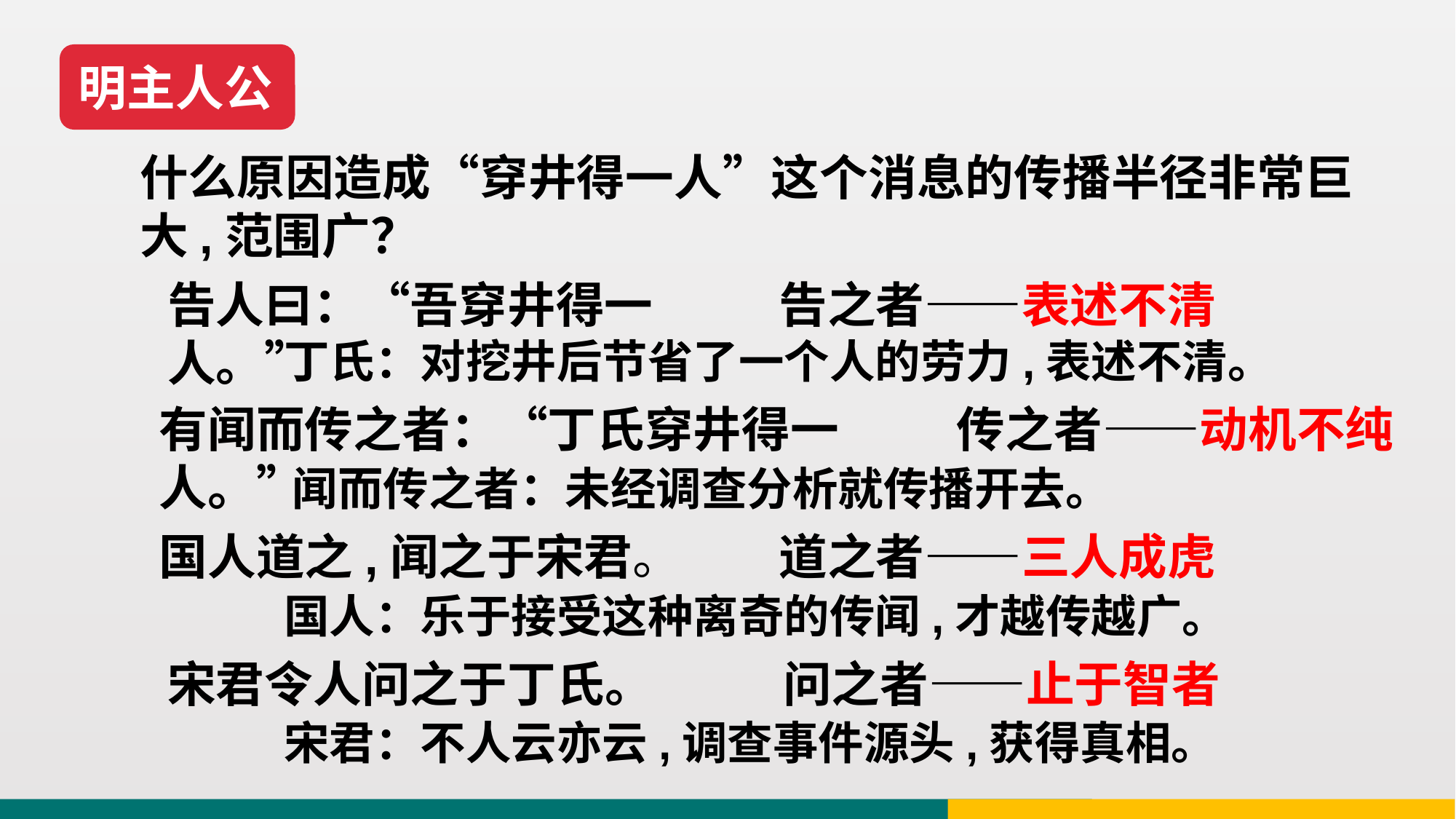

明主人公
什么原因造成“穿井得一人”这个消息的传播半径非常巨大,范围广？

告人曰：“吾穿井得一人。”
告之者——表述不清
丁氏：对挖井后节省了一个人的劳力,表述不清。
有闻而传之者：“丁氏穿井得一人。”
传之者——动机不纯
闻而传之者：未经调查分析就传播开去。
国人道之,闻之于宋君。
道之者——三人成虎
国人：乐于接受这种离奇的传闻,才越传越广。
宋君令人问之于丁氏。
问之者——止于智者

宋君：不人云亦云,调查事件源头,获得真相。